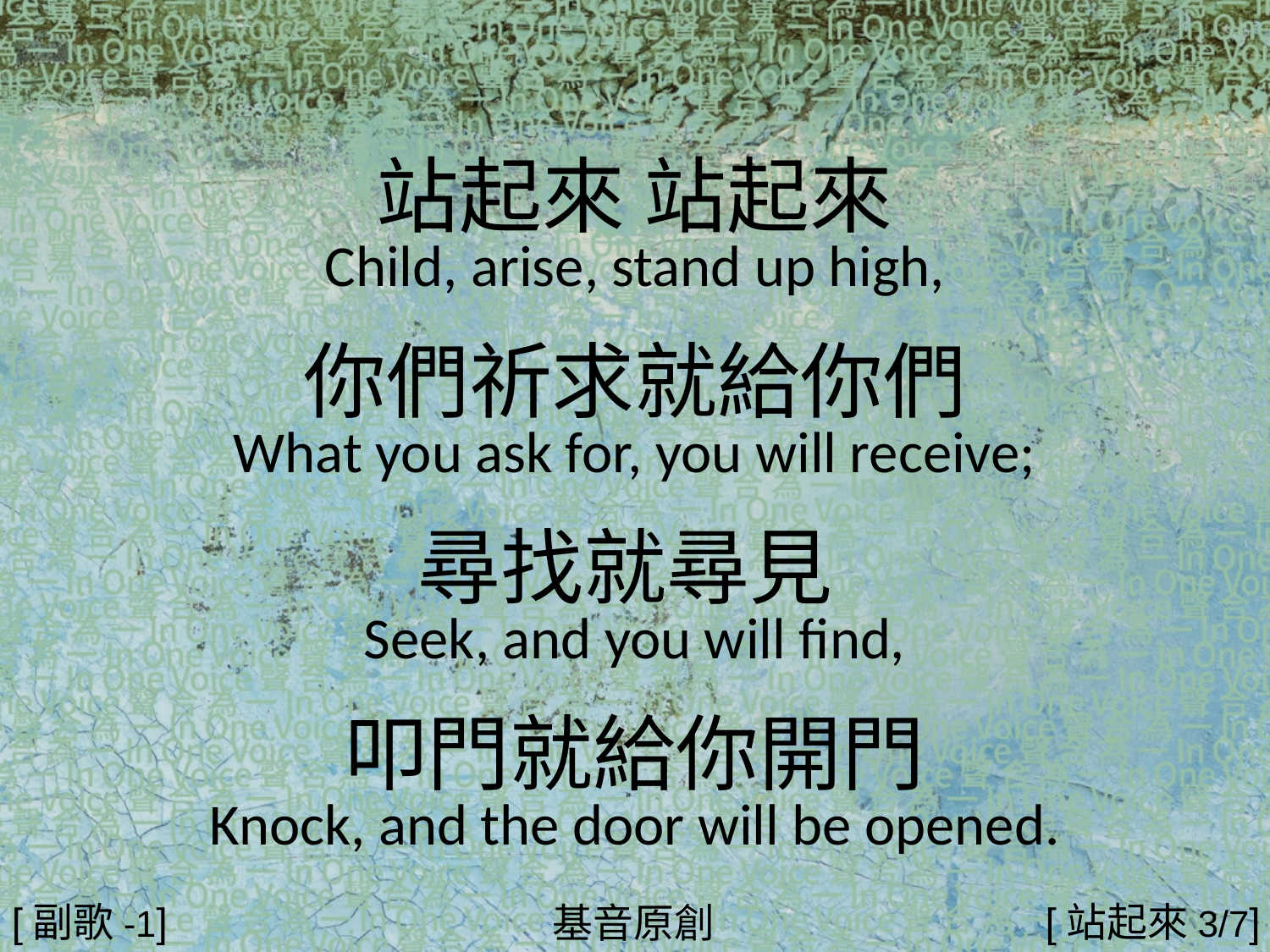

站起來 站起來
Child, arise, stand up high,

你們祈求就給你們
What you ask for, you will receive;

尋找就尋見
Seek, and you will find,

叩門就給你開門
Knock, and the door will be opened.
#

[副歌-1]
[站起來3/7]
基音原創